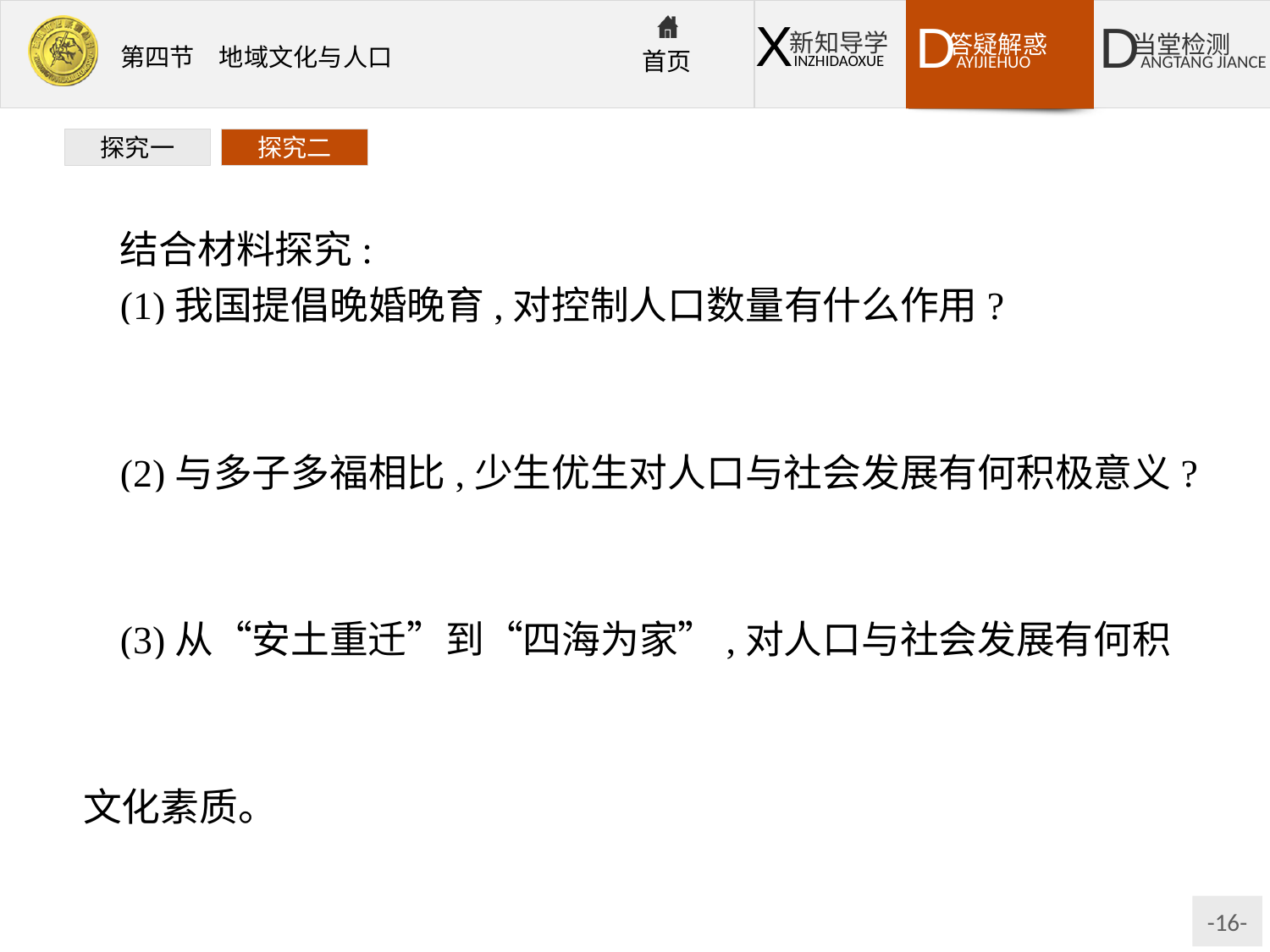

探究一
探究二
结合材料探究:
(1)我国提倡晚婚晚育,对控制人口数量有什么作用?
提示可以有效地控制人口的增长,大大缓解人口增长过快带来的压力。
(2)与多子多福相比,少生优生对人口与社会发展有何积极意义?
提示降低人口出生率,减轻人口压力,提高人口素质,积累社会财富。
(3)从“安土重迁”到“四海为家”,对人口与社会发展有何积极意义?
提示不同区域间联系日益密切,促进经济的发展,提高人口身体、文化素质。